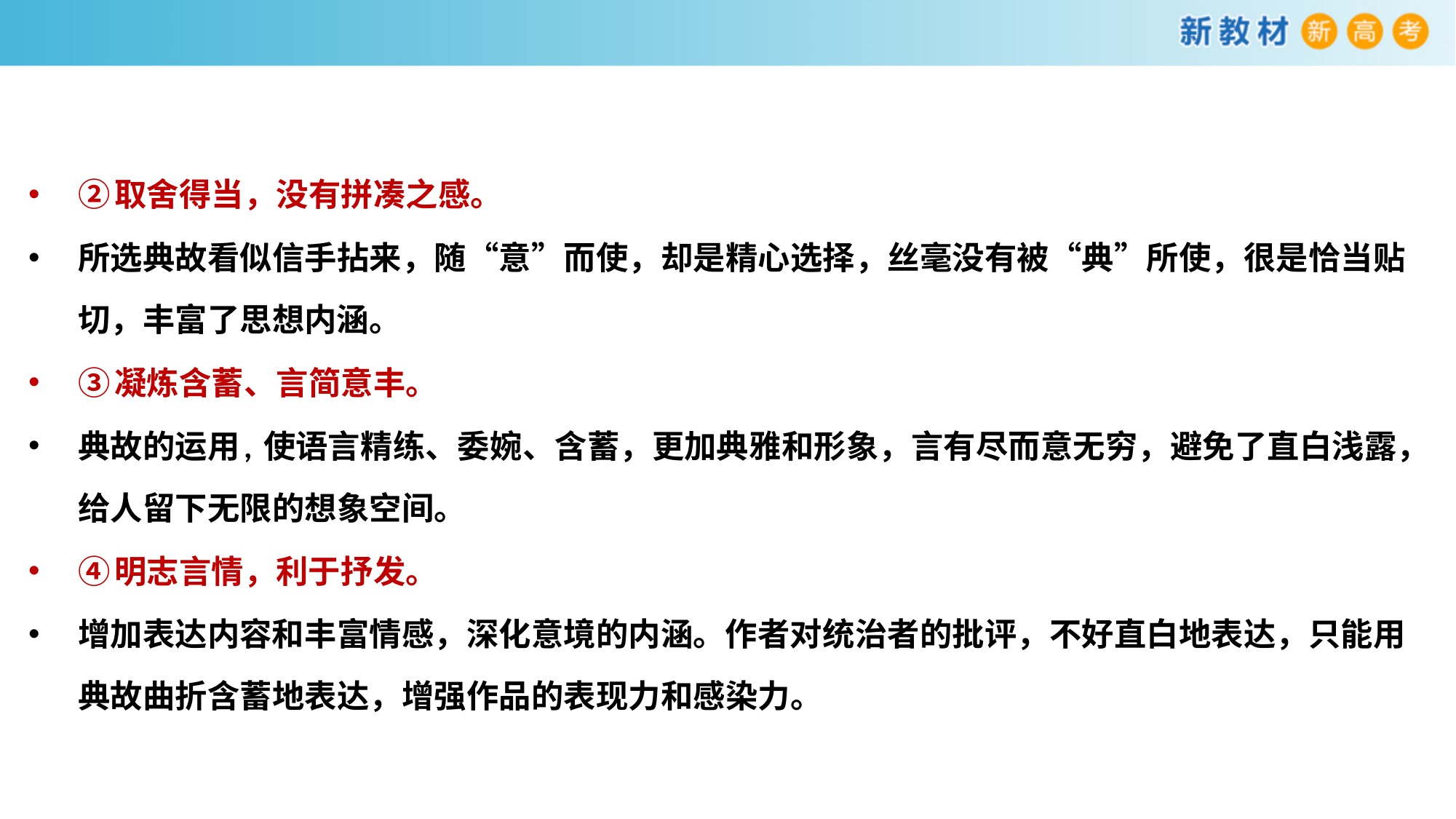

②取舍得当，没有拼凑之感。
所选典故看似信手拈来，随“意”而使，却是精心选择，丝毫没有被“典”所使，很是恰当贴切，丰富了思想内涵。
③凝炼含蓄、言简意丰。
典故的运用, 使语言精练、委婉、含蓄，更加典雅和形象，言有尽而意无穷，避免了直白浅露，给人留下无限的想象空间。
④明志言情，利于抒发。
增加表达内容和丰富情感，深化意境的内涵。作者对统治者的批评，不好直白地表达，只能用典故曲折含蓄地表达，增强作品的表现力和感染力。